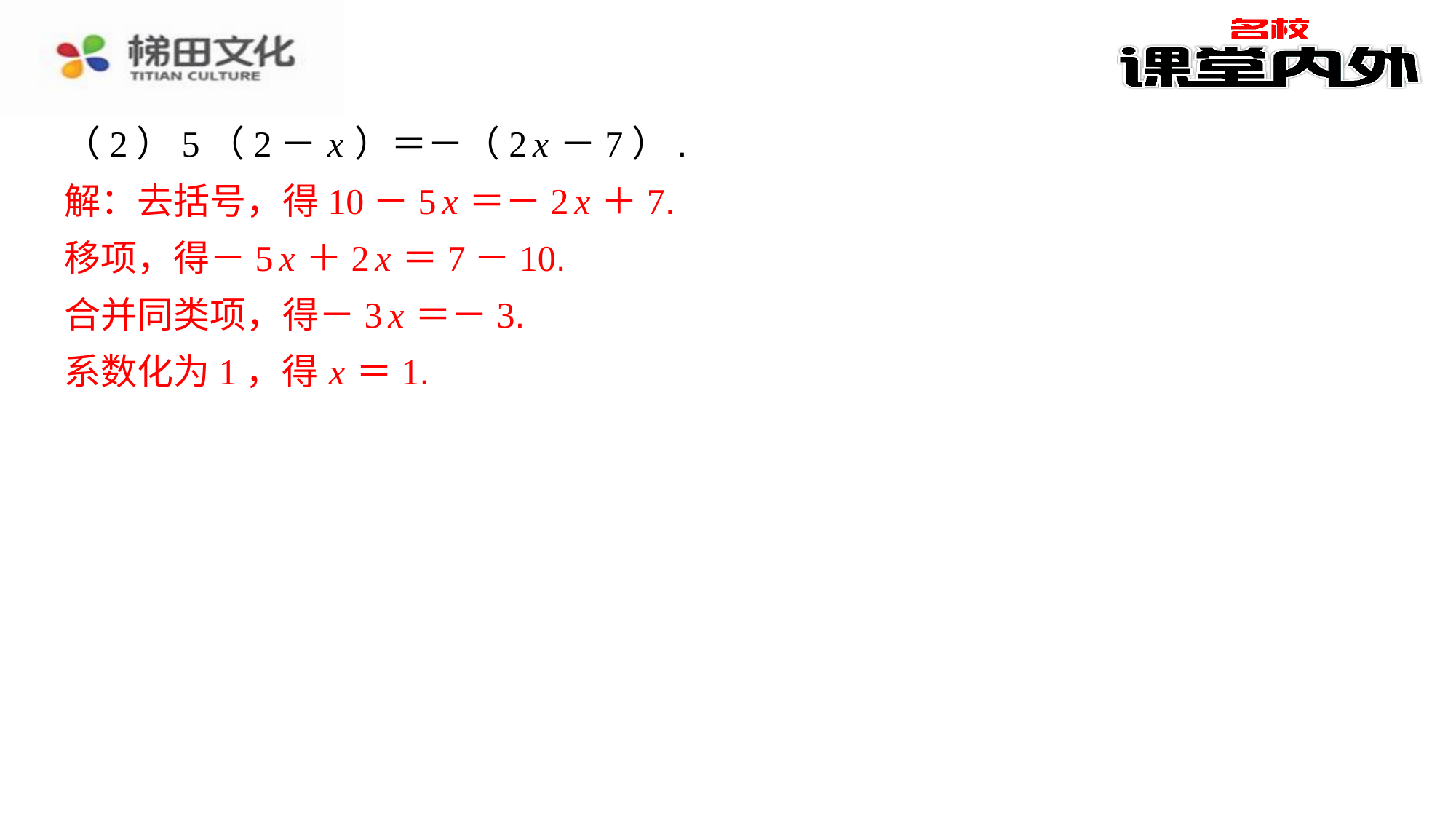

（2）5（2－ x ）＝－（2 x －7）.
解：去括号，得10－5 x ＝－2 x ＋7.
移项，得－5 x ＋2 x ＝7－10.
合并同类项，得－3 x ＝－3.
系数化为1，得 x ＝1.
解：去括号，得10－5 x ＝－2 x ＋7.
移项，得－5 x ＋2 x ＝7－10.
合并同类项，得－3 x ＝－3.
系数化为1，得 x ＝1.